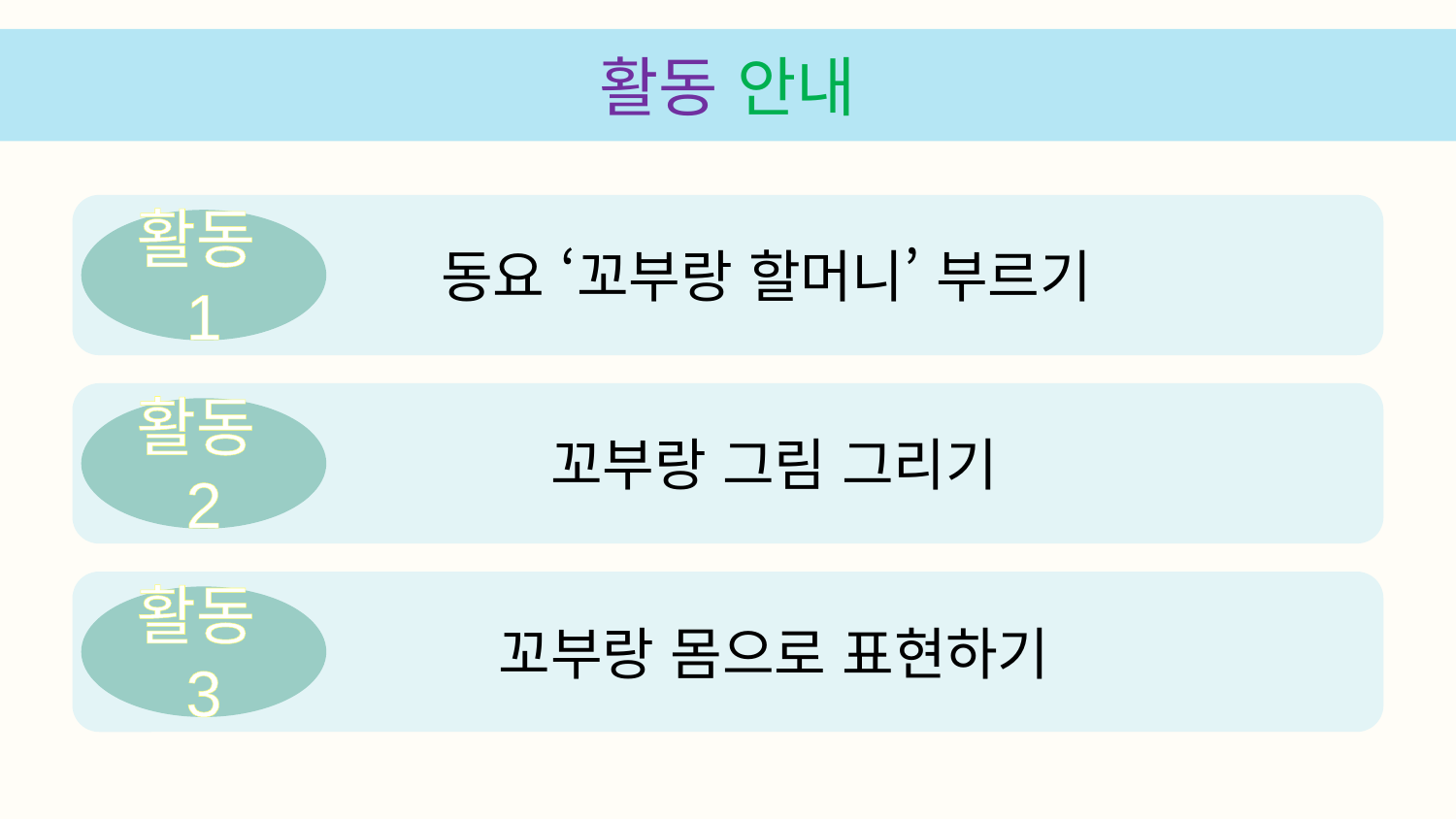

활동 안내
     동요 ‘꼬부랑 할머니’ 부르기
활동1
     꼬부랑 그림 그리기
활동2
     꼬부랑 몸으로 표현하기
활동3